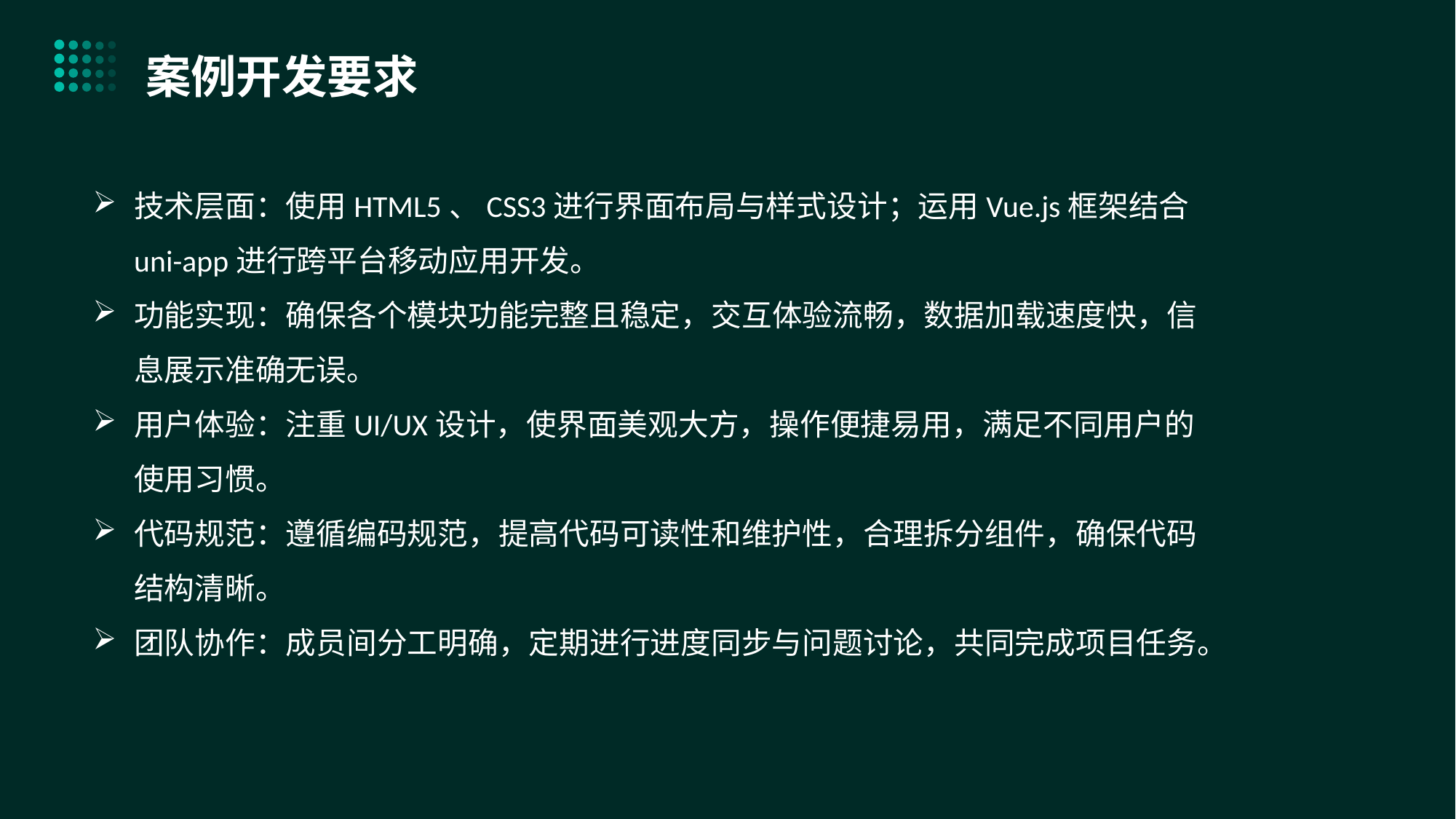

案例开发要求

技术层面：使用HTML5、CSS3进行界面布局与样式设计；运用Vue.js框架结合uni-app进行跨平台移动应用开发。
功能实现：确保各个模块功能完整且稳定，交互体验流畅，数据加载速度快，信息展示准确无误。
用户体验：注重UI/UX设计，使界面美观大方，操作便捷易用，满足不同用户的使用习惯。
代码规范：遵循编码规范，提高代码可读性和维护性，合理拆分组件，确保代码结构清晰。
团队协作：成员间分工明确，定期进行进度同步与问题讨论，共同完成项目任务。